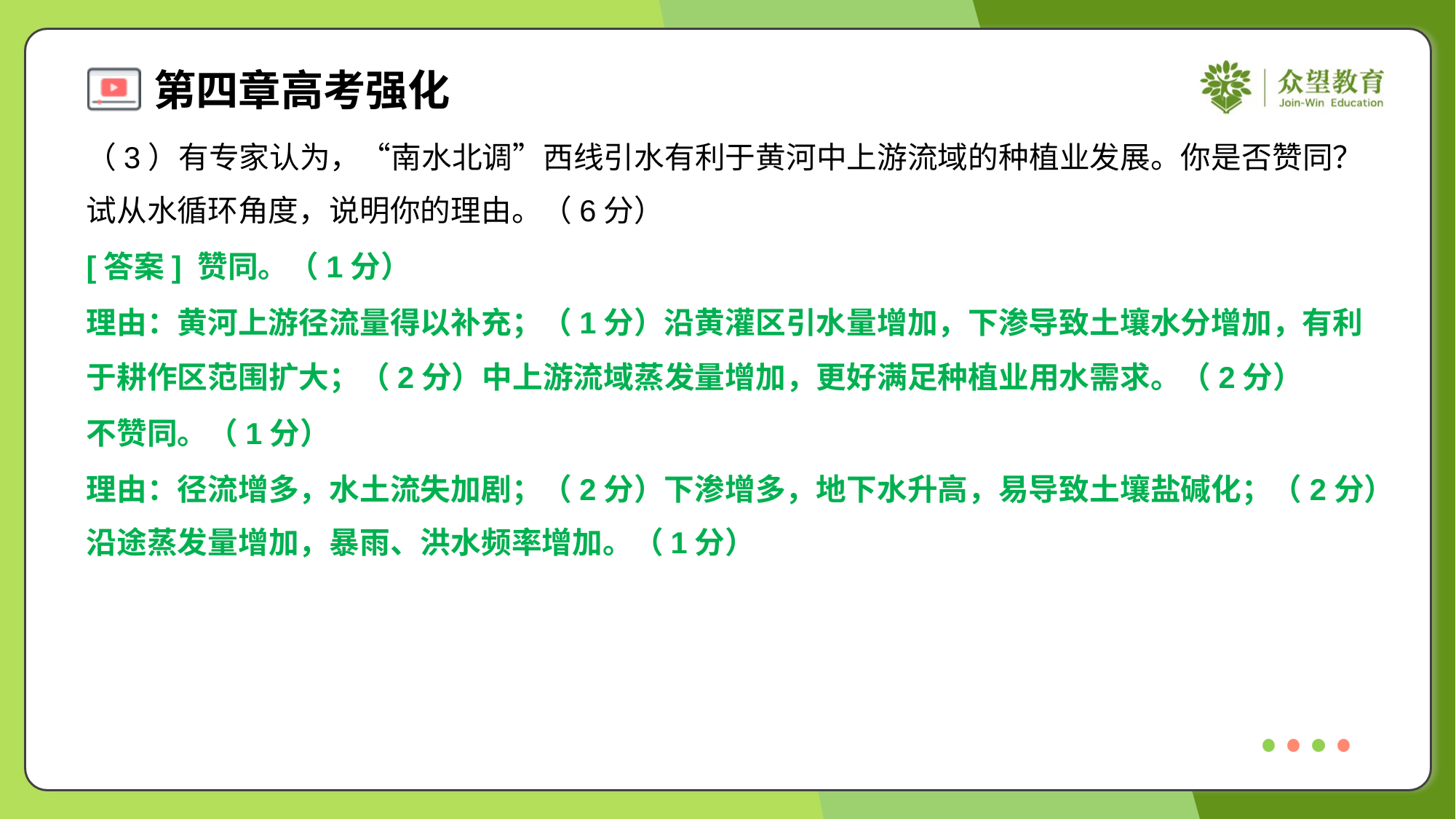

（3）有专家认为，“南水北调”西线引水有利于黄河中上游流域的种植业发展。你是否赞同？
试从水循环角度，说明你的理由。（6分）
[答案] 赞同。（1分）
理由：黄河上游径流量得以补充；（1分）沿黄灌区引水量增加，下渗导致土壤水分增加，有利
于耕作区范围扩大；（2分）中上游流域蒸发量增加，更好满足种植业用水需求。（2分）
不赞同。（1分）
理由：径流增多，水土流失加剧；（2分）下渗增多，地下水升高，易导致土壤盐碱化；（2分）
沿途蒸发量增加，暴雨、洪水频率增加。（1分）